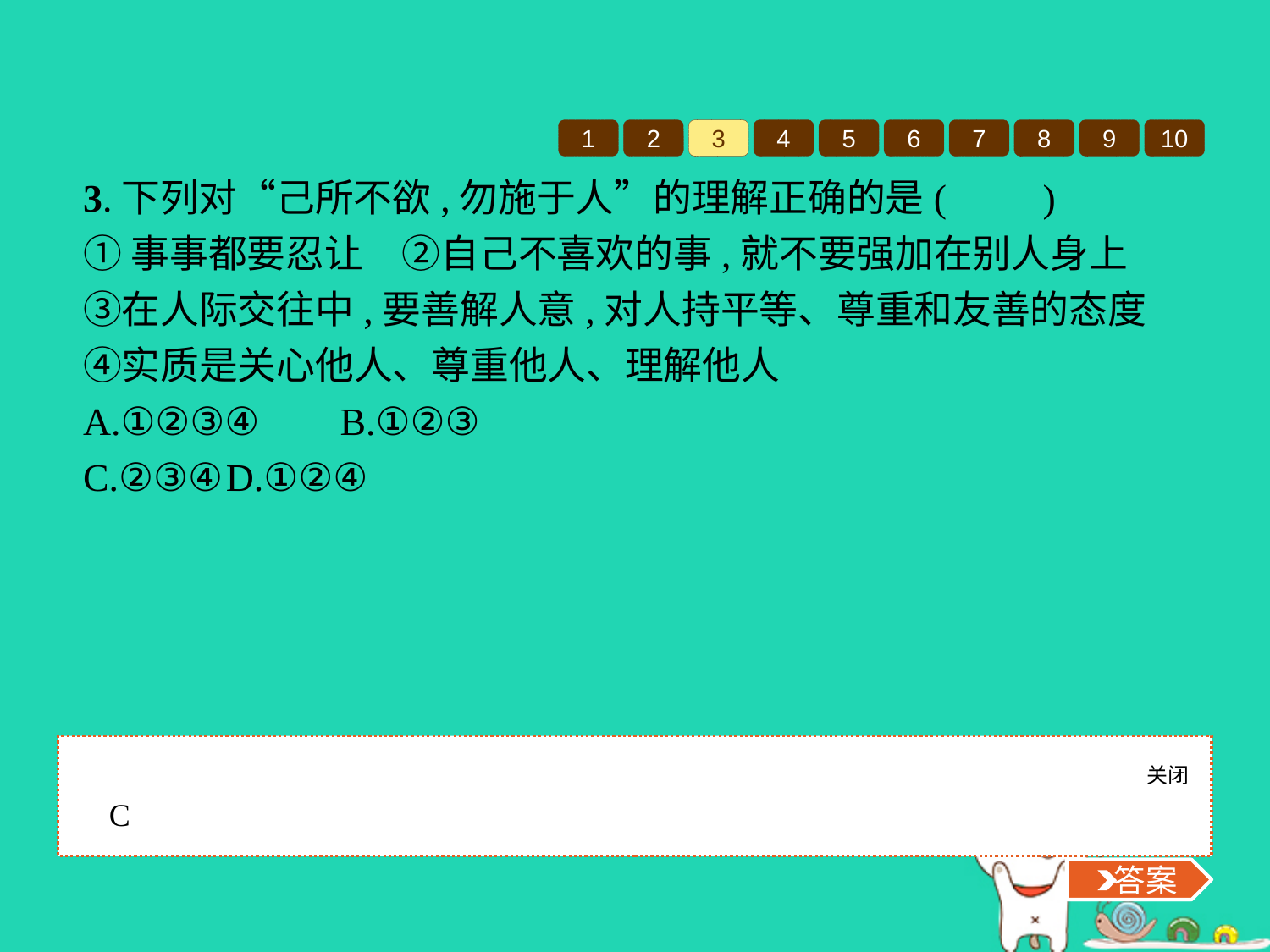

1
2
3
4
5
6
7
8
9
10
3.下列对“己所不欲,勿施于人”的理解正确的是(　　)
①事事都要忍让　②自己不喜欢的事,就不要强加在别人身上　③在人际交往中,要善解人意,对人持平等、尊重和友善的态度　④实质是关心他人、尊重他人、理解他人
A.①②③④	B.①②③
C.②③④	D.①②④

关闭
  答案

C
  答案